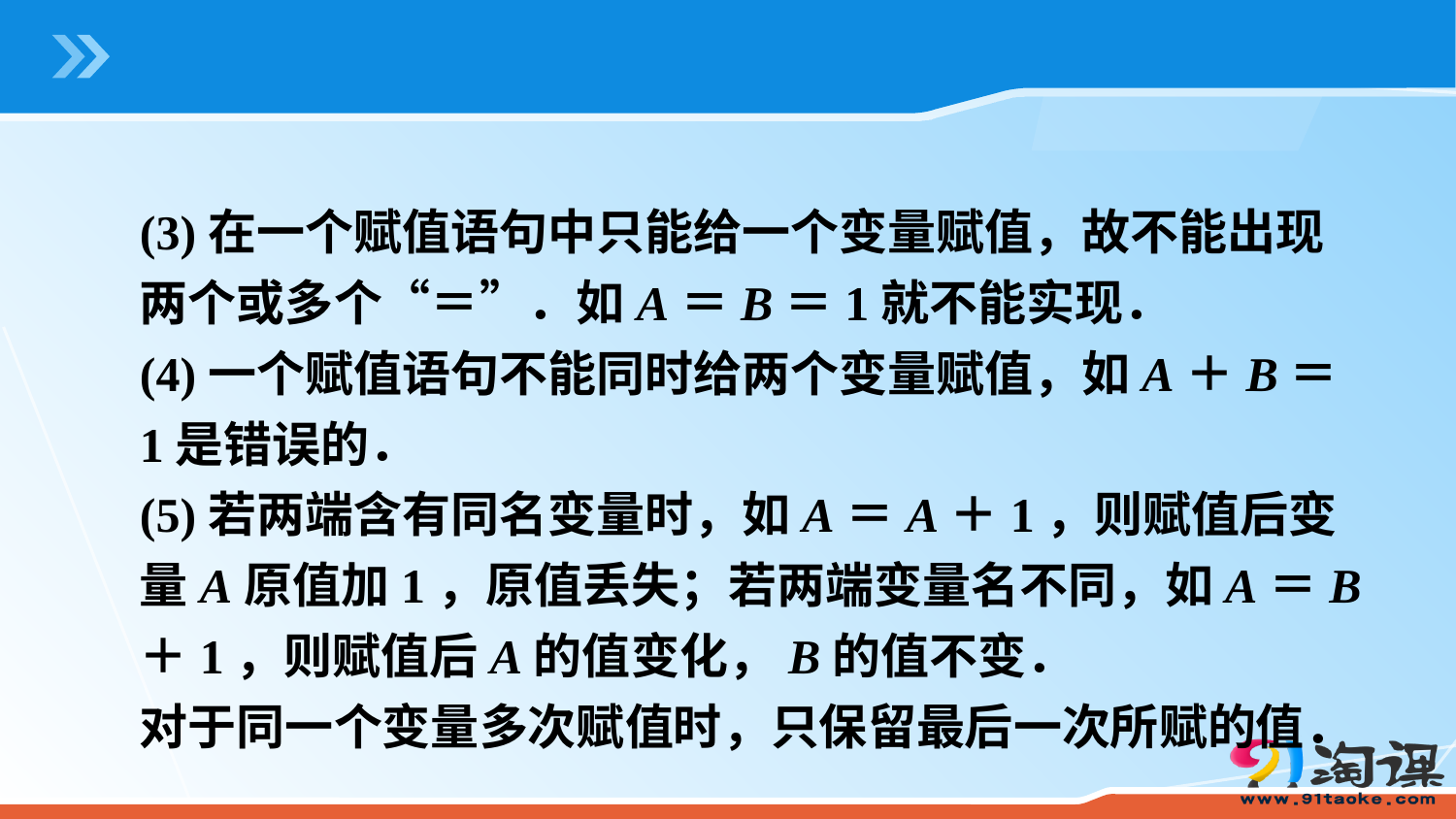

(3)在一个赋值语句中只能给一个变量赋值，故不能出现两个或多个“＝”．如A＝B＝1就不能实现．
(4)一个赋值语句不能同时给两个变量赋值，如A＋B＝1是错误的．
(5)若两端含有同名变量时，如A＝A＋1，则赋值后变量A原值加1，原值丢失；若两端变量名不同，如A＝B＋1，则赋值后A的值变化，B的值不变．
对于同一个变量多次赋值时，只保留最后一次所赋的值．